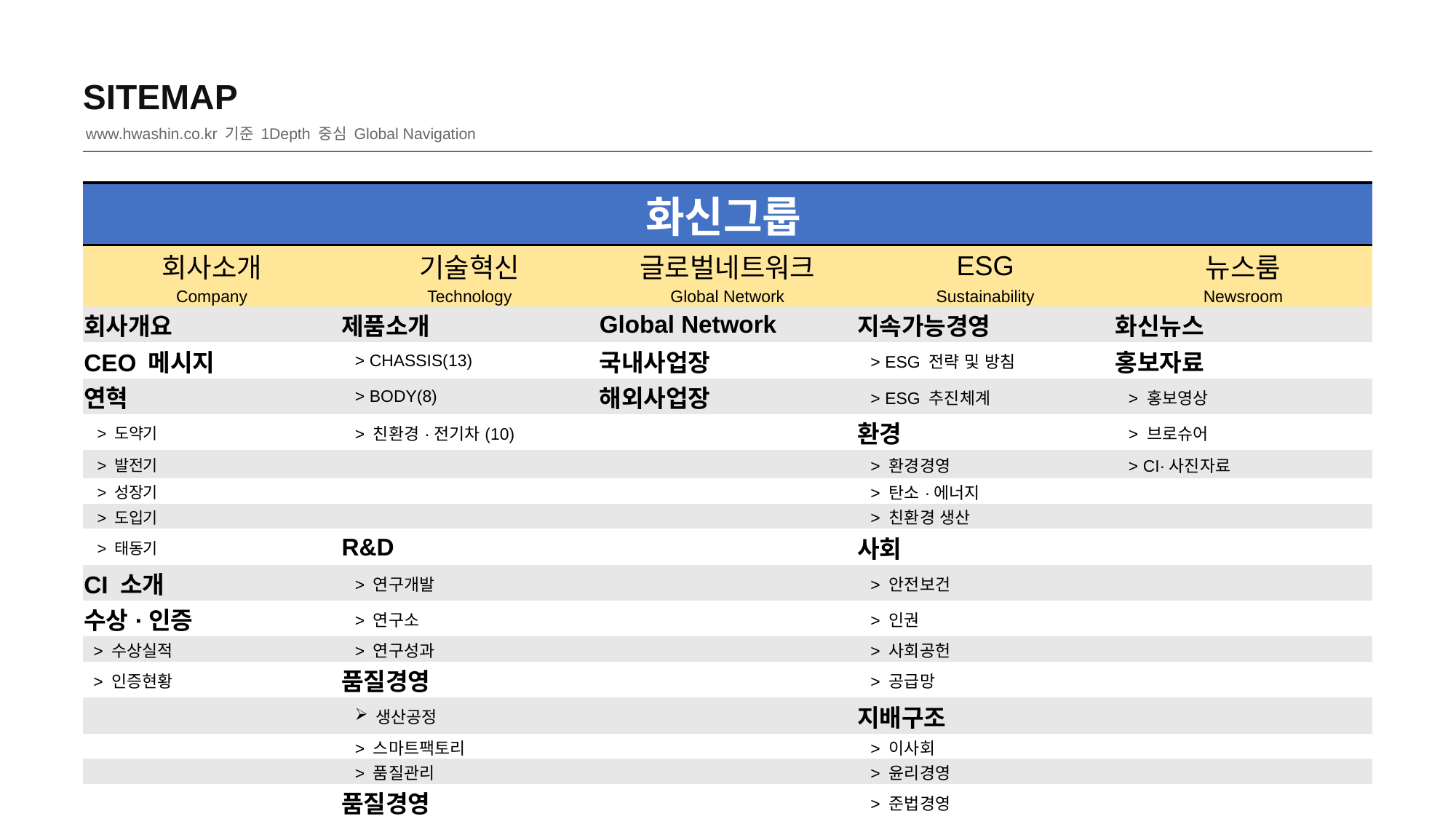

SITEMAP
www.hwashin.co.kr 기준 1Depth 중심 Global Navigation
| 화신그룹 |  |  |  |  |
| --- | --- | --- | --- | --- |
| 회사소개 | 기술혁신 | 글로벌네트워크 | ESG | 뉴스룸 |
| Company | Technology | Global Network | Sustainability | Newsroom |
| 회사개요 | 제품소개 | Global Network | 지속가능경영 | 화신뉴스 |
| CEO 메시지 | > CHASSIS(13) | 국내사업장 | > ESG 전략 및 방침 | 홍보자료 |
| 연혁 | > BODY(8) | 해외사업장 | > ESG 추진체계 | > 홍보영상 |
| > 도약기 | > 친환경·전기차(10) |  | 환경 | > 브로슈어 |
| > 발전기 |  |  | > 환경경영 | > CI·사진자료 |
| > 성장기 |  |  | > 탄소·에너지 |  |
| > 도입기 |  |  | > 친환경 생산 |  |
| > 태동기 | R&D |  | 사회 |  |
| CI 소개 | > 연구개발 |  | > 안전보건 |  |
| 수상·인증 | > 연구소 |  | > 인권 |  |
| > 수상실적 | > 연구성과 |  | > 사회공헌 |  |
| > 인증현황 | 품질경영 |  | > 공급망 |  |
|  | 생산공정 |  | 지배구조 |  |
|  | > 스마트팩토리 |  | > 이사회 |  |
|  | > 품질관리 |  | > 윤리경영 |  |
|  | 품질경영 |  | > 준법경영 |  |
|  |  |  |  |  |
|  |  |  |  |  |
|  |  |  |  |  |
9